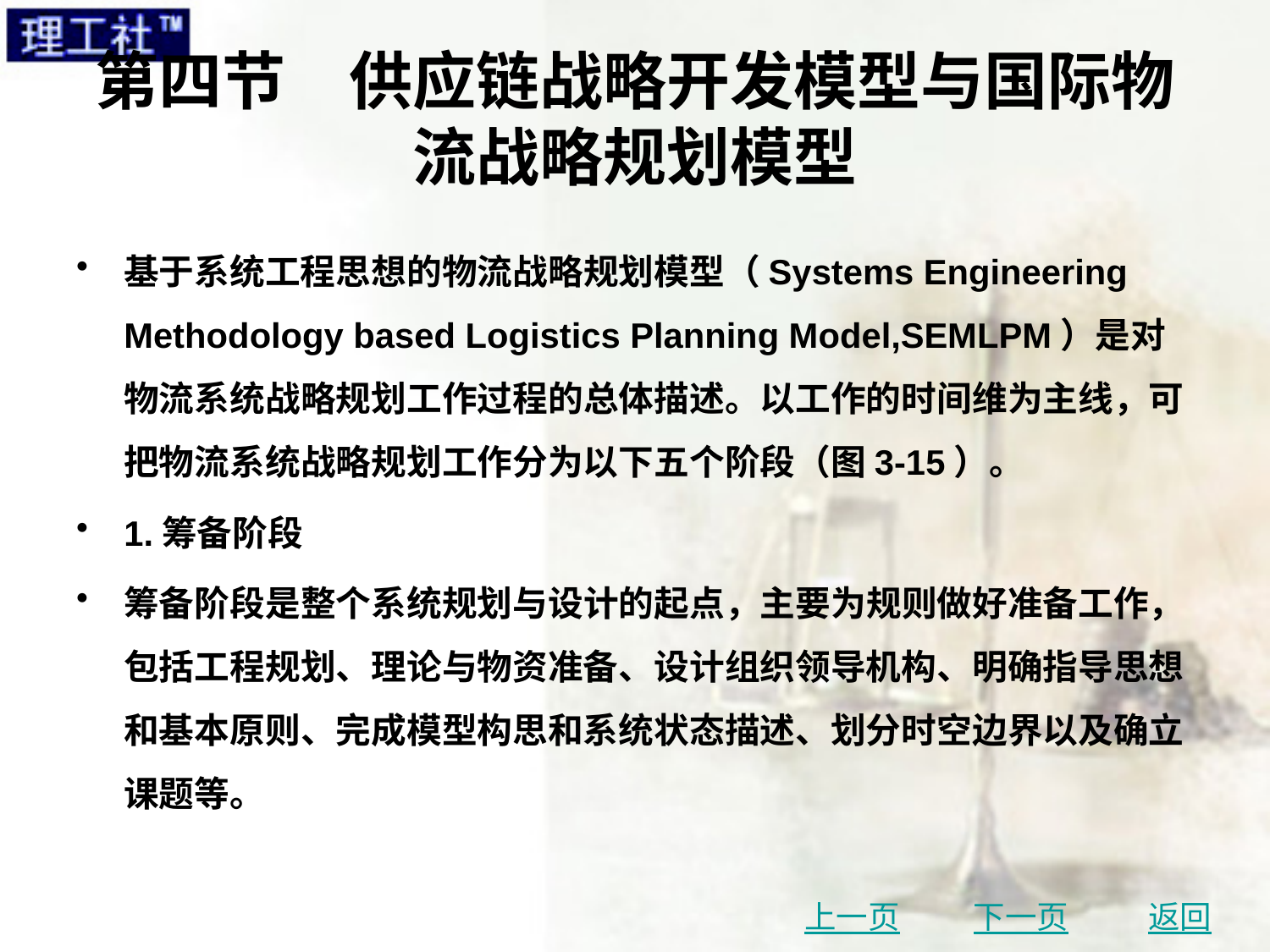

# 第四节　供应链战略开发模型与国际物流战略规划模型
基于系统工程思想的物流战略规划模型（Systems Engineering Methodology based Logistics Planning Model,SEMLPM）是对物流系统战略规划工作过程的总体描述。以工作的时间维为主线，可把物流系统战略规划工作分为以下五个阶段（图3-15）。
1.筹备阶段
筹备阶段是整个系统规划与设计的起点，主要为规则做好准备工作，包括工程规划、理论与物资准备、设计组织领导机构、明确指导思想和基本原则、完成模型构思和系统状态描述、划分时空边界以及确立课题等。
上一页
下一页
返回